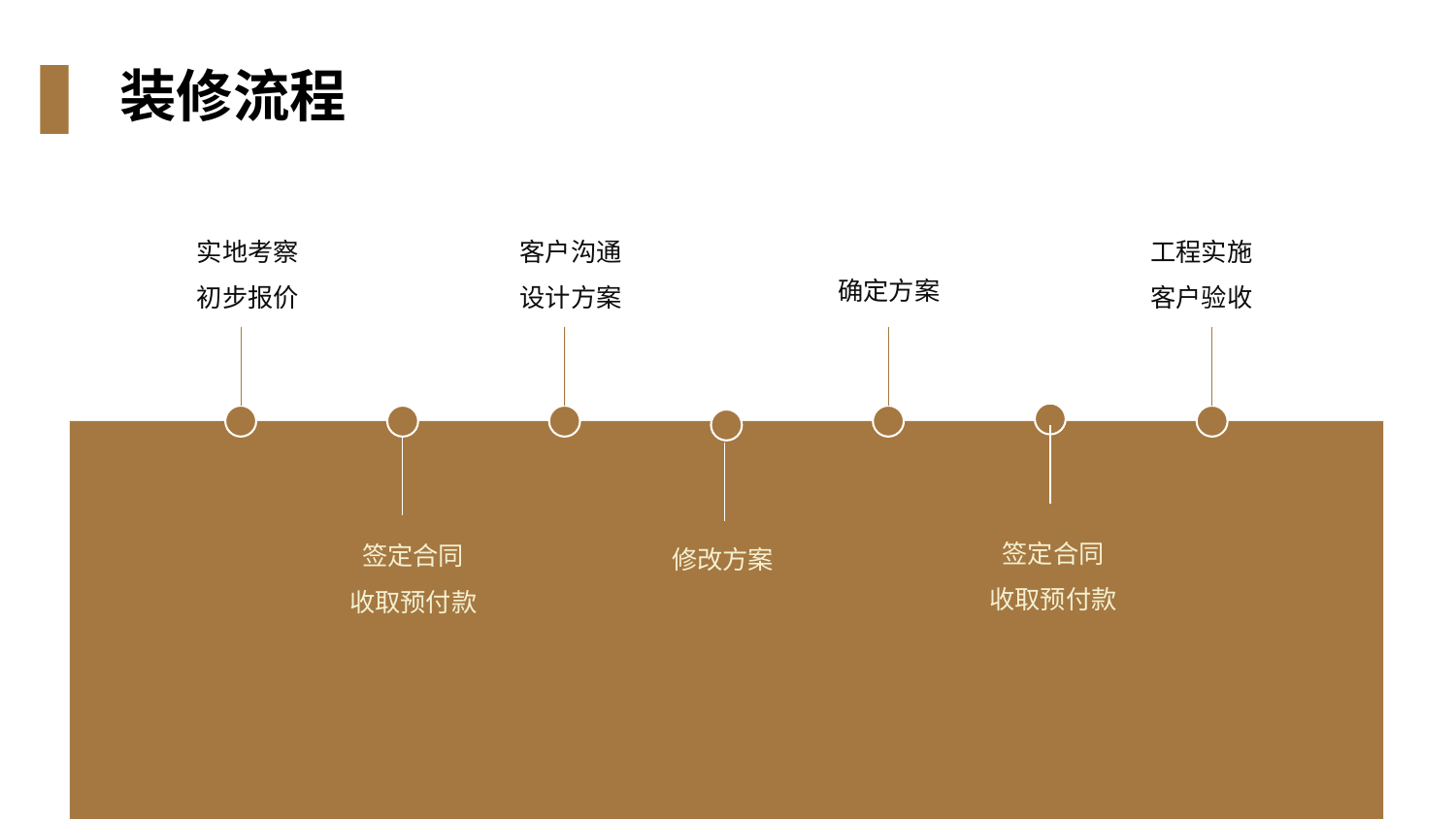

装修流程
实地考察
初步报价
客户沟通
设计方案
工程实施
客户验收
确定方案

签定合同
收取预付款
签定合同
收取预付款
修改方案